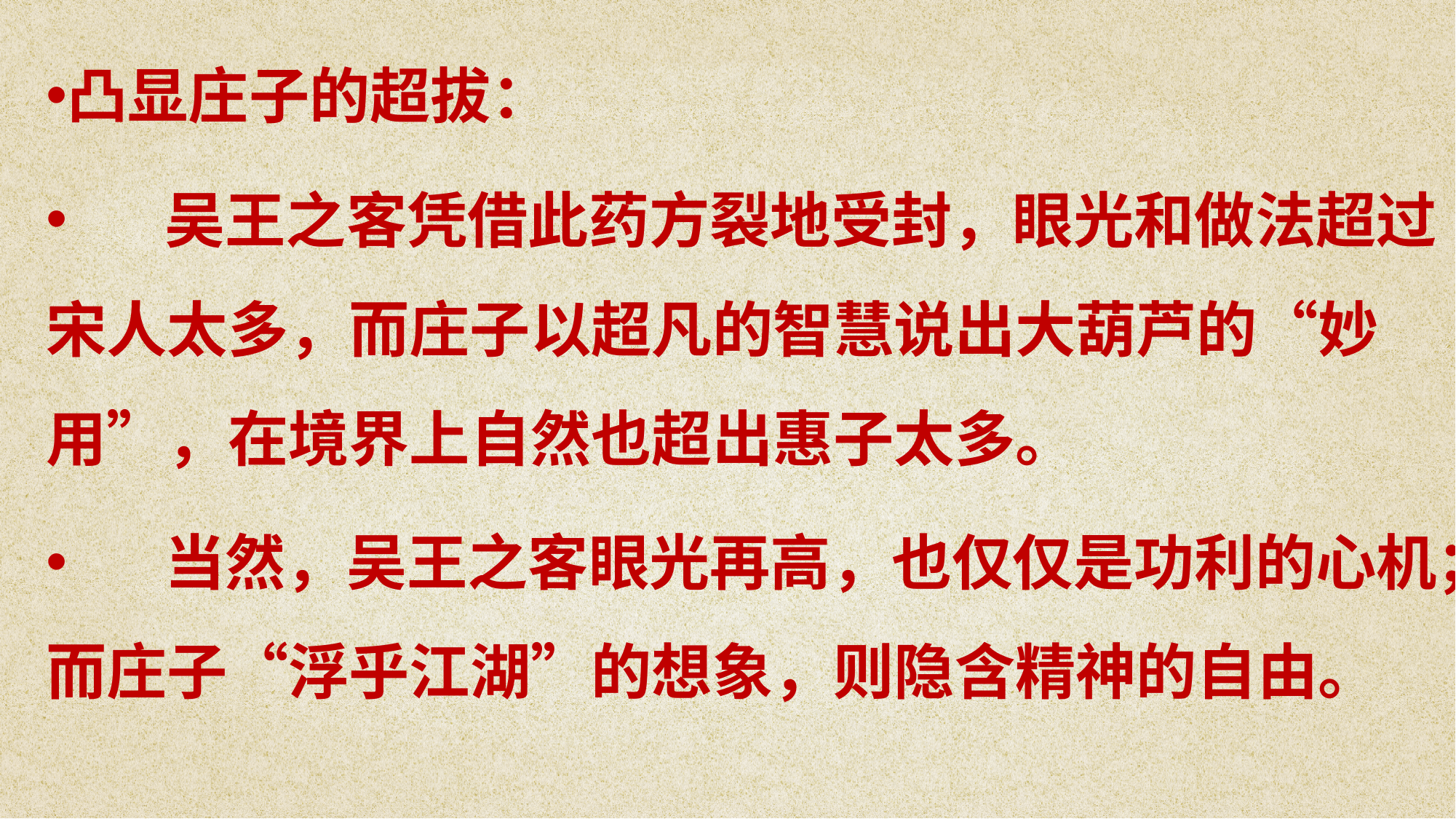

凸显庄子的超拔：
      吴王之客凭借此药方裂地受封，眼光和做法超过宋人太多，而庄子以超凡的智慧说出大葫芦的“妙用”，在境界上自然也超出惠子太多。
      当然，吴王之客眼光再高，也仅仅是功利的心机；而庄子“浮乎江湖”的想象，则隐含精神的自由。